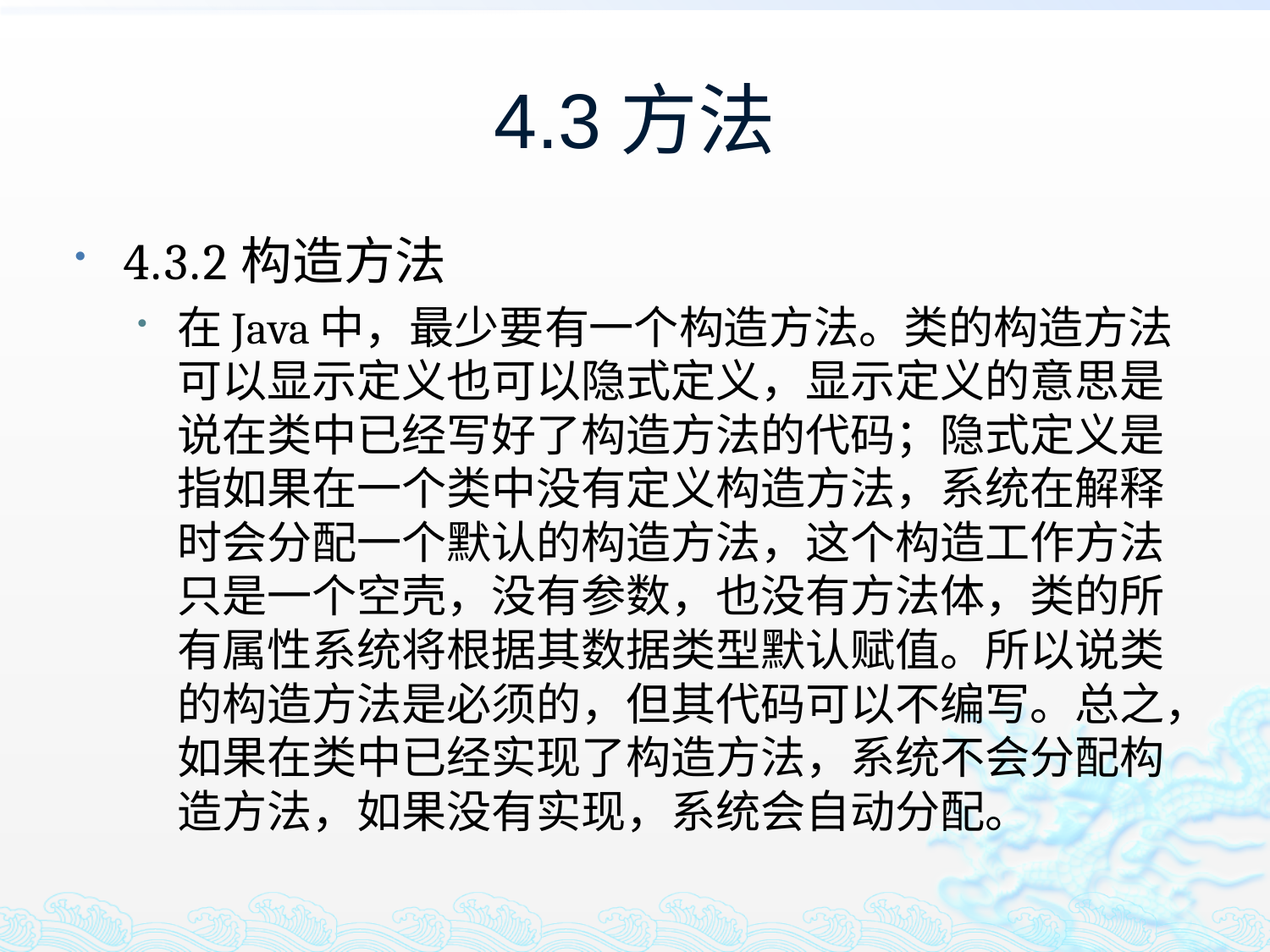

# 4.3方法
4.3.2构造方法
在Java中，最少要有一个构造方法。类的构造方法可以显示定义也可以隐式定义，显示定义的意思是说在类中已经写好了构造方法的代码；隐式定义是指如果在一个类中没有定义构造方法，系统在解释时会分配一个默认的构造方法，这个构造工作方法只是一个空壳，没有参数，也没有方法体，类的所有属性系统将根据其数据类型默认赋值。所以说类的构造方法是必须的，但其代码可以不编写。总之，如果在类中已经实现了构造方法，系统不会分配构造方法，如果没有实现，系统会自动分配。